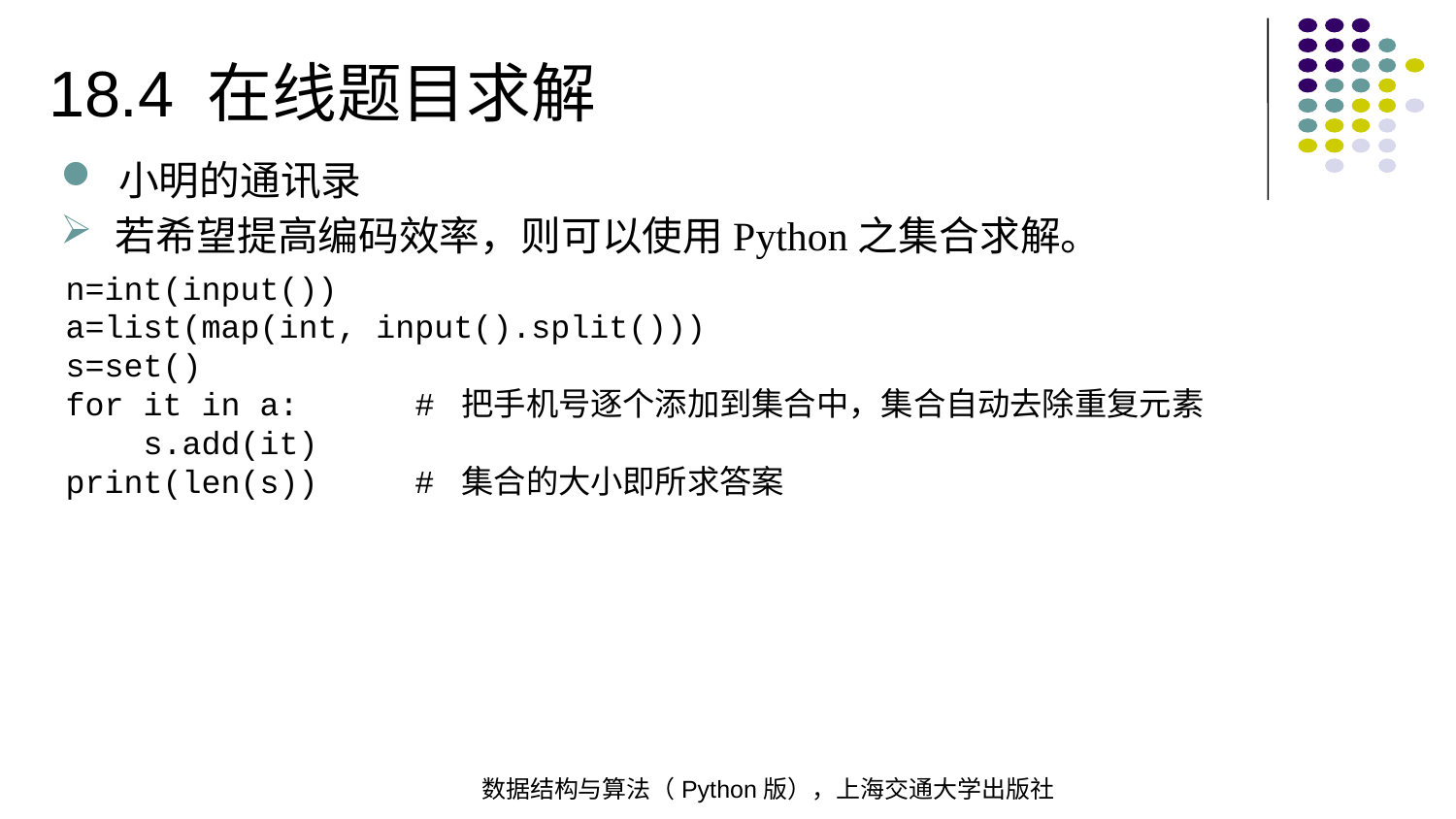

18.4 在线题目求解
小明的通讯录
若希望提高编码效率，则可以使用Python之集合求解。
n=int(input())
a=list(map(int, input().split()))
s=set()
for it in a:      # 把手机号逐个添加到集合中，集合自动去除重复元素
    s.add(it)
print(len(s))     # 集合的大小即所求答案